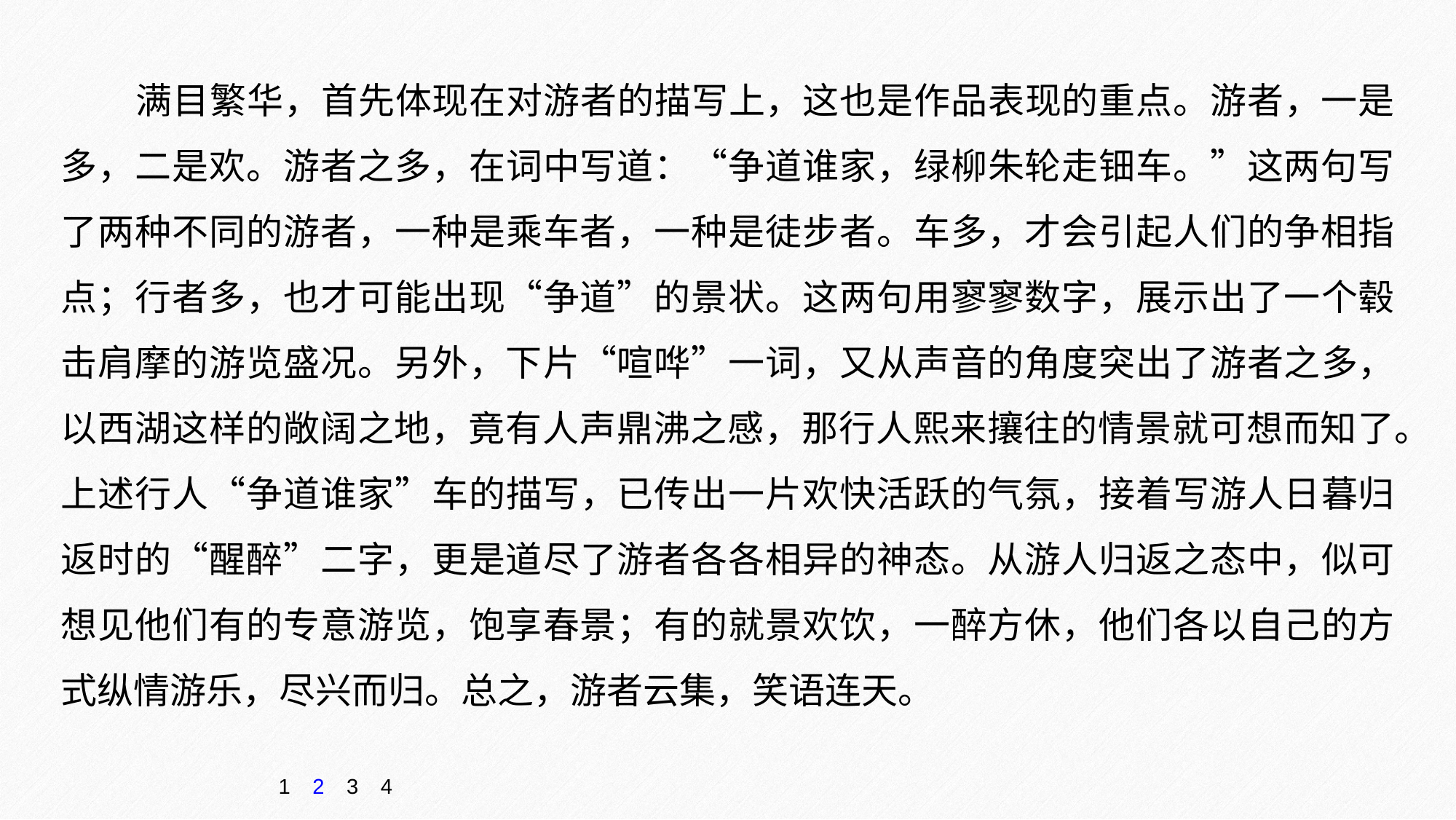

满目繁华，首先体现在对游者的描写上，这也是作品表现的重点。游者，一是多，二是欢。游者之多，在词中写道：“争道谁家，绿柳朱轮走钿车。”这两句写了两种不同的游者，一种是乘车者，一种是徒步者。车多，才会引起人们的争相指点；行者多，也才可能出现“争道”的景状。这两句用寥寥数字，展示出了一个毂击肩摩的游览盛况。另外，下片“喧哗”一词，又从声音的角度突出了游者之多，以西湖这样的敞阔之地，竟有人声鼎沸之感，那行人熙来攘往的情景就可想而知了。上述行人“争道谁家”车的描写，已传出一片欢快活跃的气氛，接着写游人日暮归返时的“醒醉”二字，更是道尽了游者各各相异的神态。从游人归返之态中，似可想见他们有的专意游览，饱享春景；有的就景欢饮，一醉方休，他们各以自己的方式纵情游乐，尽兴而归。总之，游者云集，笑语连天。
1
2
3
4